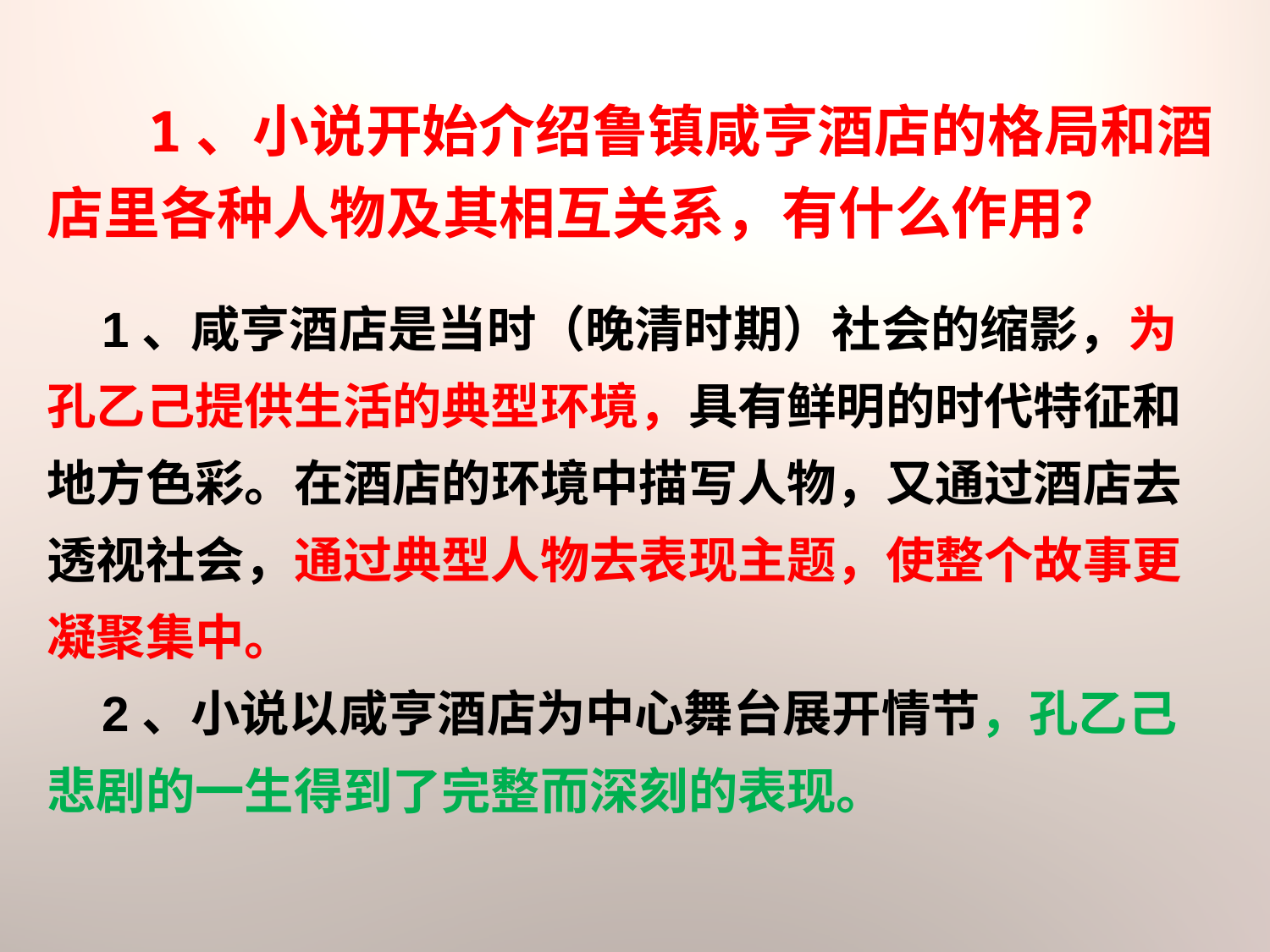

1、小说开始介绍鲁镇咸亨酒店的格局和酒店里各种人物及其相互关系，有什么作用？
    1、咸亨酒店是当时（晚清时期）社会的缩影，为孔乙己提供生活的典型环境，具有鲜明的时代特征和地方色彩。在酒店的环境中描写人物，又通过酒店去透视社会，通过典型人物去表现主题，使整个故事更凝聚集中。
    2、小说以咸亨酒店为中心舞台展开情节，孔乙己悲剧的一生得到了完整而深刻的表现。